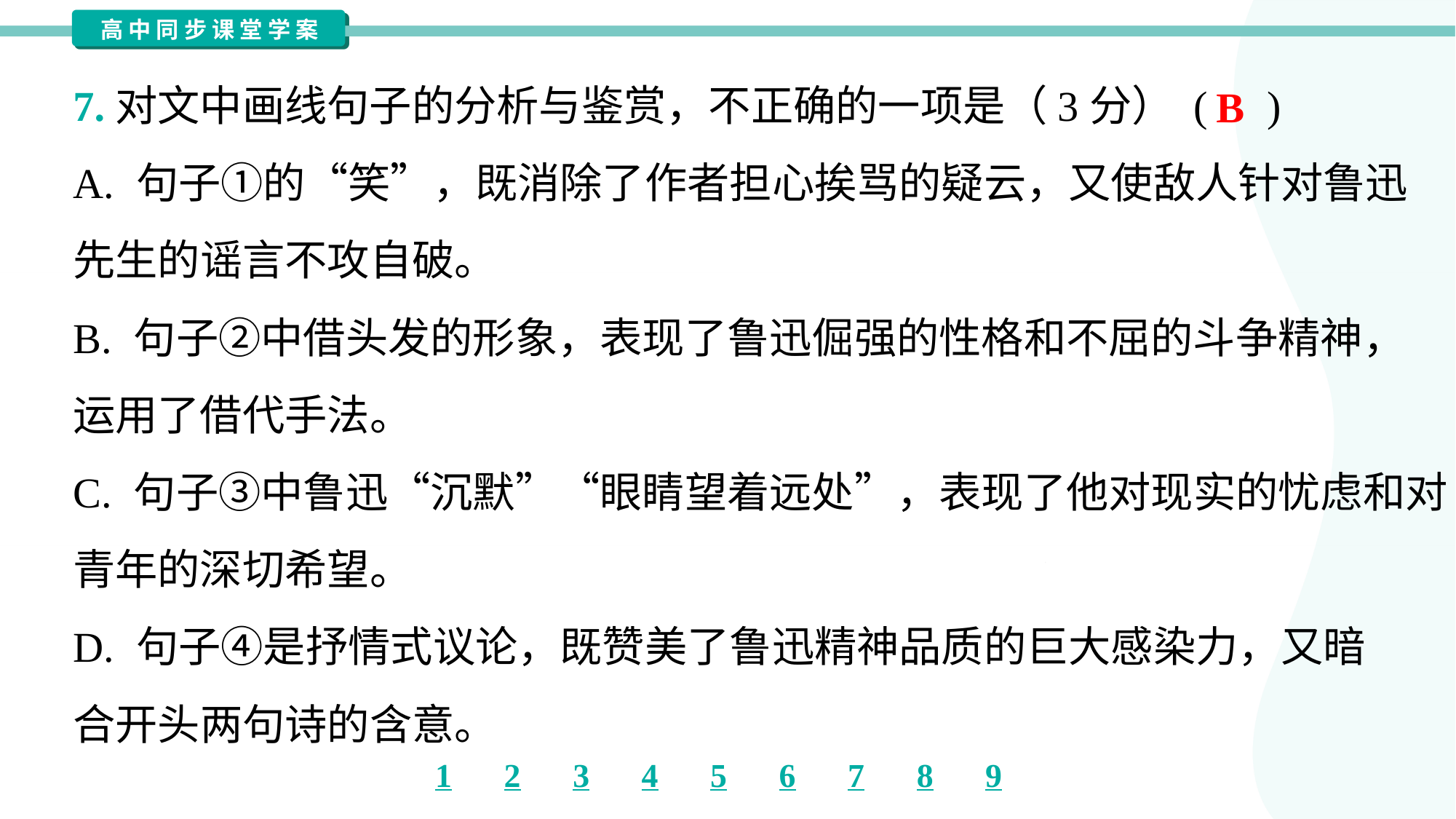

7.对文中画线句子的分析与鉴赏，不正确的一项是（3分） (     )
B
A. 句子①的“笑”，既消除了作者担心挨骂的疑云，又使敌人针对鲁迅
先生的谣言不攻自破。
B. 句子②中借头发的形象，表现了鲁迅倔强的性格和不屈的斗争精神，
运用了借代手法。
C. 句子③中鲁迅“沉默”“眼睛望着远处”，表现了他对现实的忧虑和对
青年的深切希望。
D. 句子④是抒情式议论，既赞美了鲁迅精神品质的巨大感染力，又暗
合开头两句诗的含意。